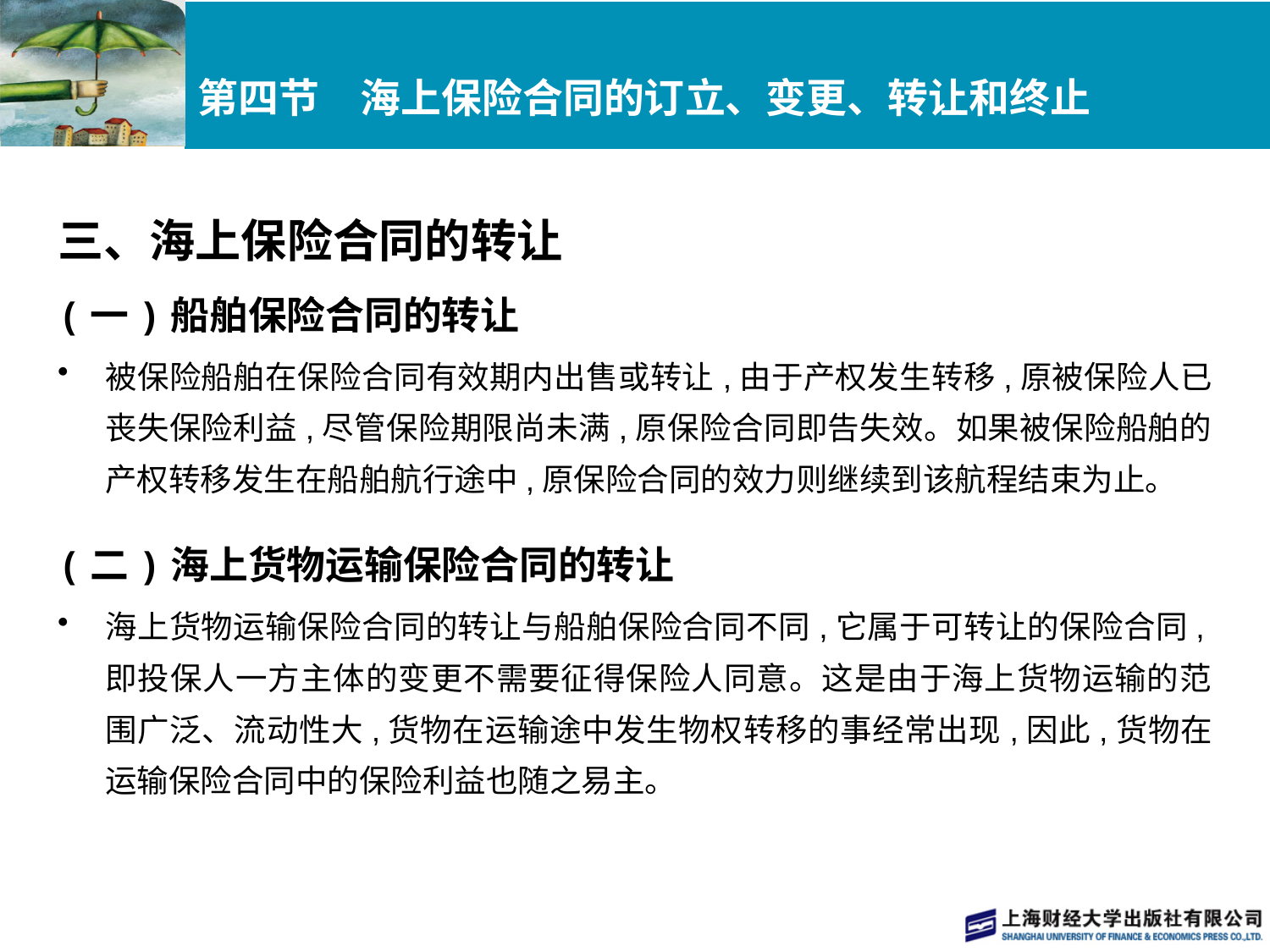

# 第四节　海上保险合同的订立、变更、转让和终止
三、海上保险合同的转让
(一)船舶保险合同的转让
被保险船舶在保险合同有效期内出售或转让,由于产权发生转移,原被保险人已丧失保险利益,尽管保险期限尚未满,原保险合同即告失效。如果被保险船舶的产权转移发生在船舶航行途中,原保险合同的效力则继续到该航程结束为止。

(二)海上货物运输保险合同的转让
海上货物运输保险合同的转让与船舶保险合同不同,它属于可转让的保险合同,即投保人一方主体的变更不需要征得保险人同意。这是由于海上货物运输的范围广泛、流动性大,货物在运输途中发生物权转移的事经常出现,因此,货物在运输保险合同中的保险利益也随之易主。